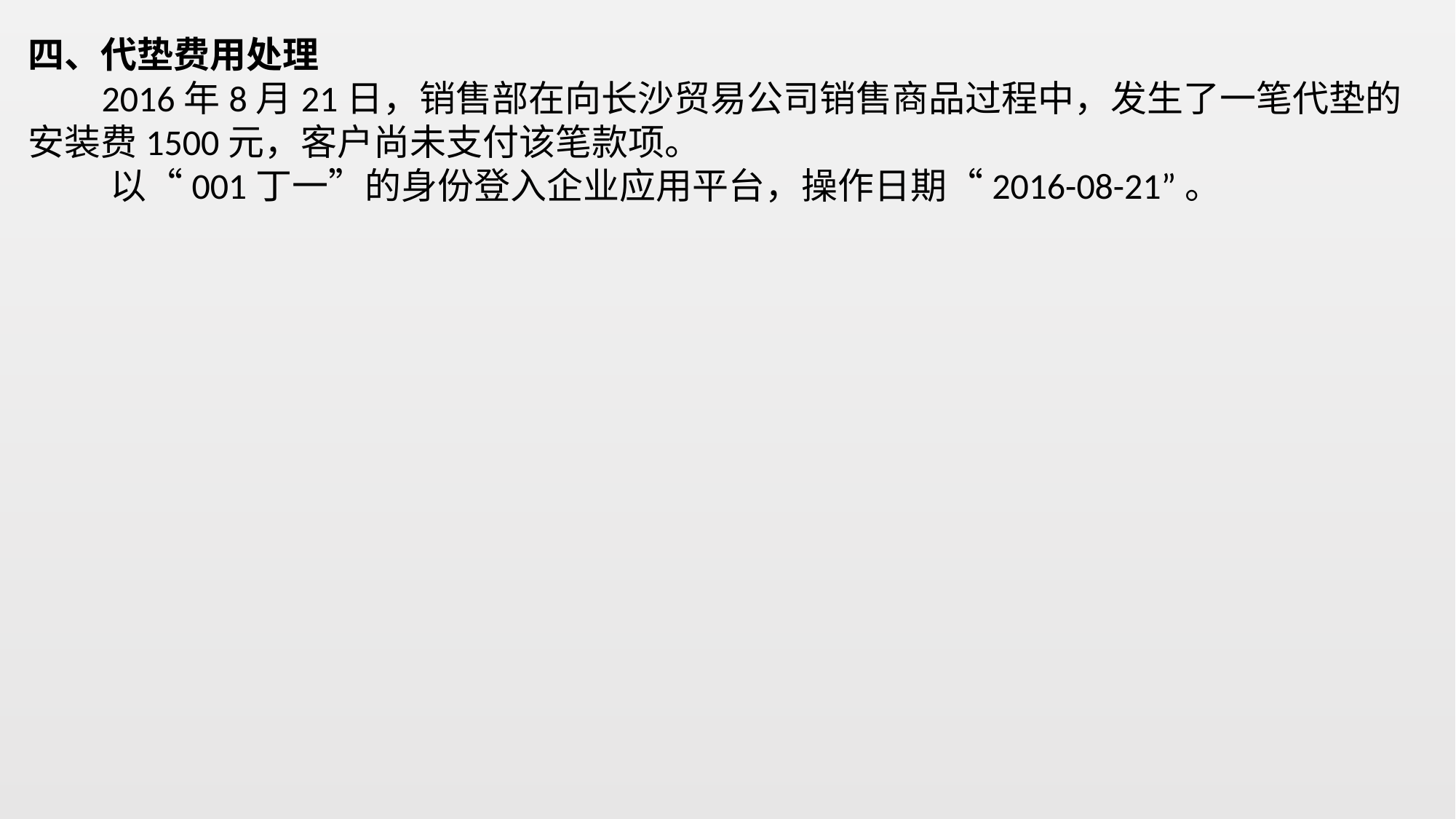

四、代垫费用处理
         2016年8月21日，销售部在向长沙贸易公司销售商品过程中，发生了一笔代垫的安装费1500元，客户尚未支付该笔款项。
         以“001丁一”的身份登入企业应用平台，操作日期“2016-08-21”。